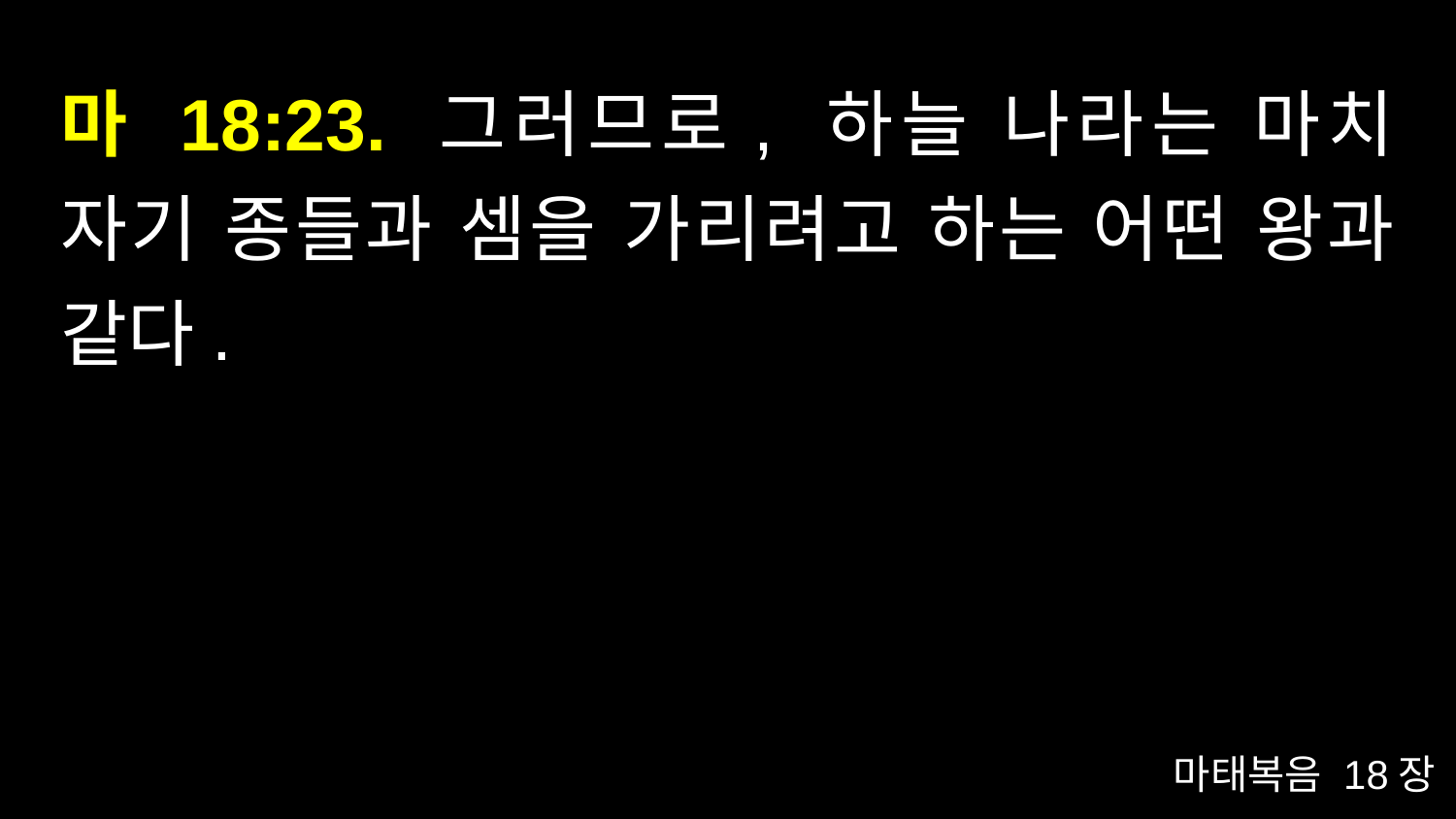

# 마 18:23. 그러므로, 하늘 나라는 마치 자기 종들과 셈을 가리려고 하는 어떤 왕과 같다.
마태복음 18장